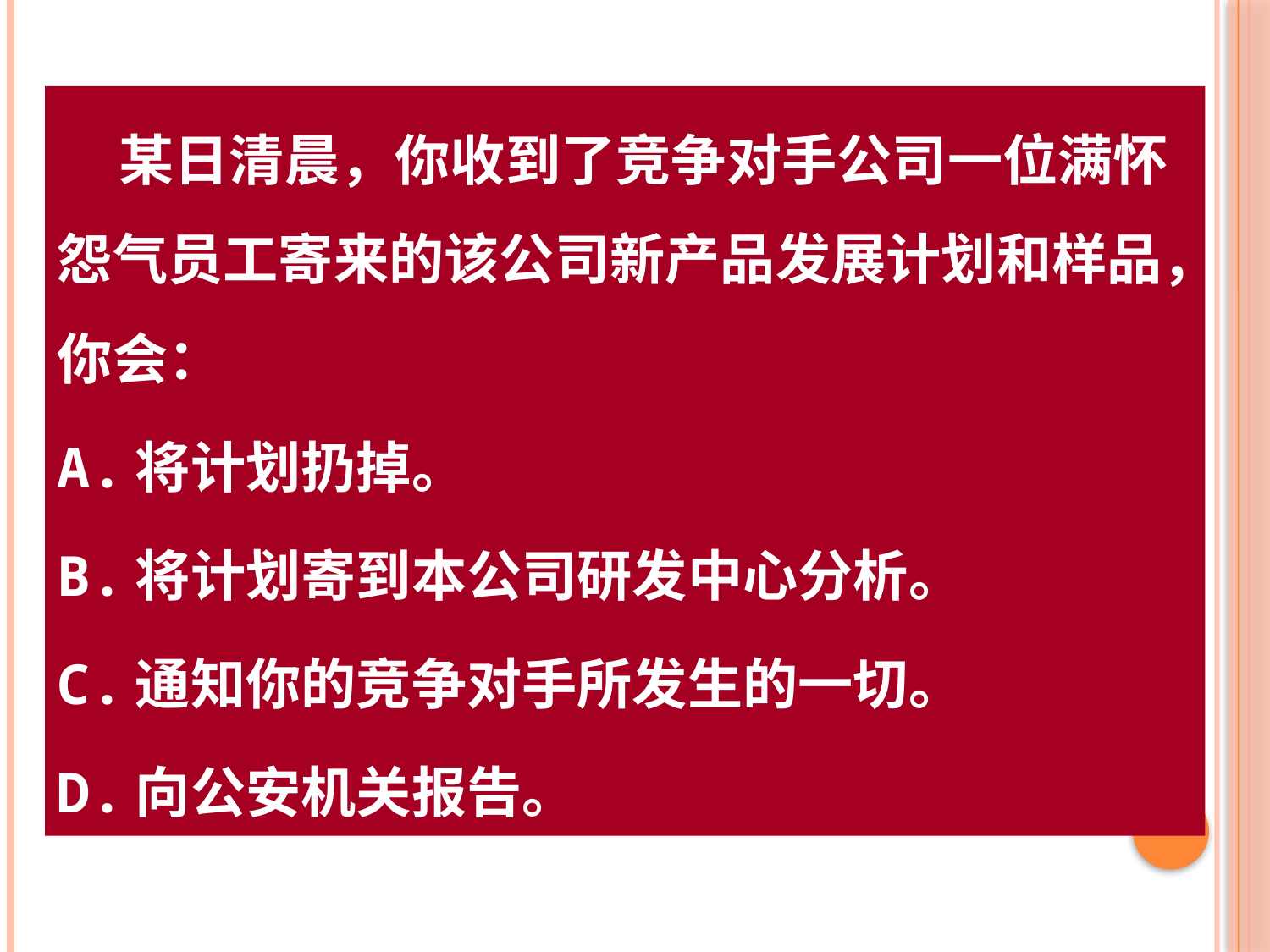

某日清晨，你收到了竞争对手公司一位满怀怨气员工寄来的该公司新产品发展计划和样品，你会：
A.将计划扔掉。
B.将计划寄到本公司研发中心分析。
C.通知你的竞争对手所发生的一切。
D.向公安机关报告。